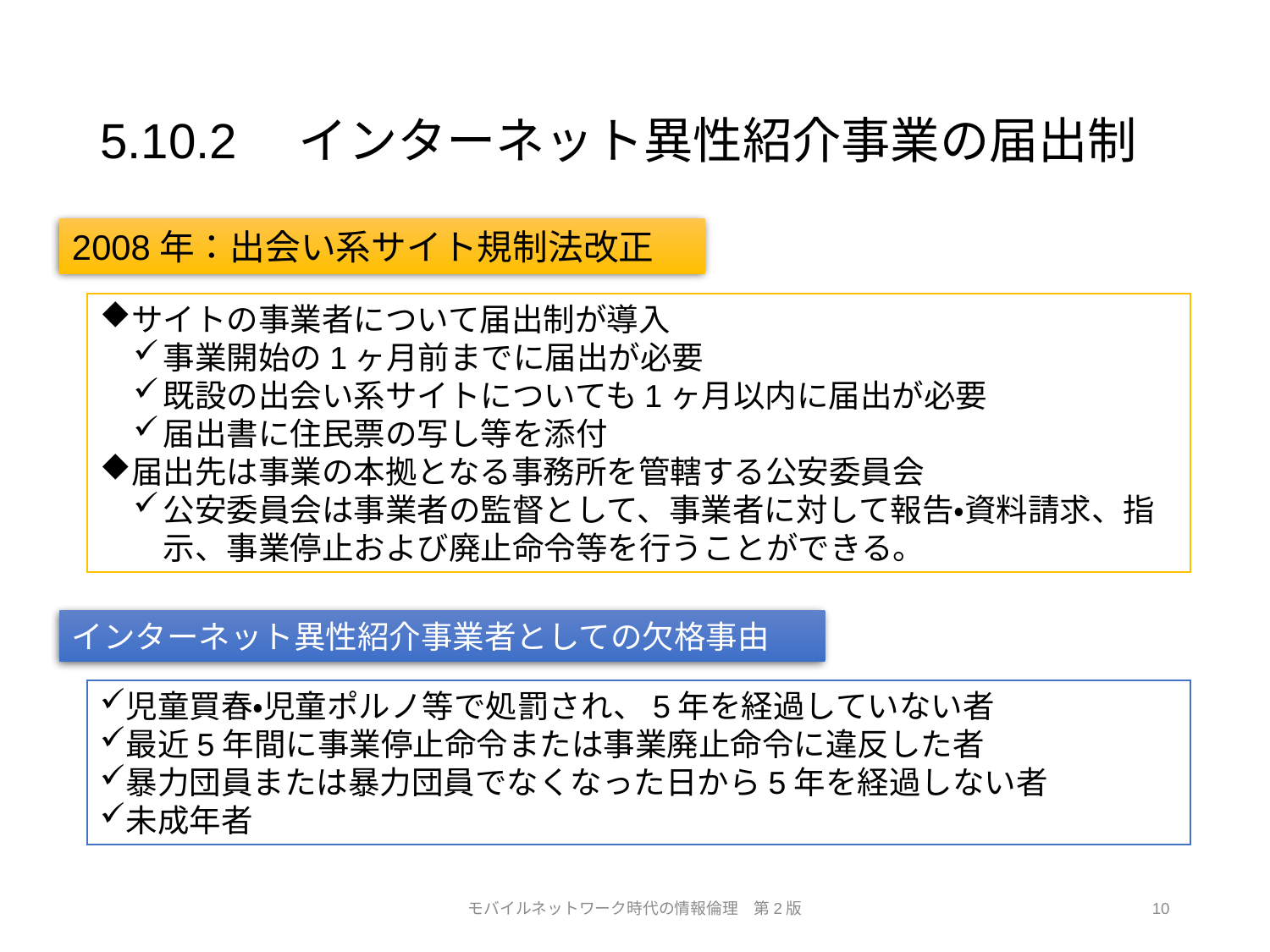

# 5.10.2　インターネット異性紹介事業の届出制
2008年：出会い系サイト規制法改正
サイトの事業者について届出制が導入
事業開始の1ヶ月前までに届出が必要
既設の出会い系サイトについても1ヶ月以内に届出が必要
届出書に住民票の写し等を添付
届出先は事業の本拠となる事務所を管轄する公安委員会
公安委員会は事業者の監督として、事業者に対して報告・資料請求、指示、事業停止および廃止命令等を行うことができる。
インターネット異性紹介事業者としての欠格事由
児童買春・児童ポルノ等で処罰され、5年を経過していない者
最近5年間に事業停止命令または事業廃止命令に違反した者
暴力団員または暴力団員でなくなった日から5年を経過しない者
未成年者
モバイルネットワーク時代の情報倫理　第2版
10